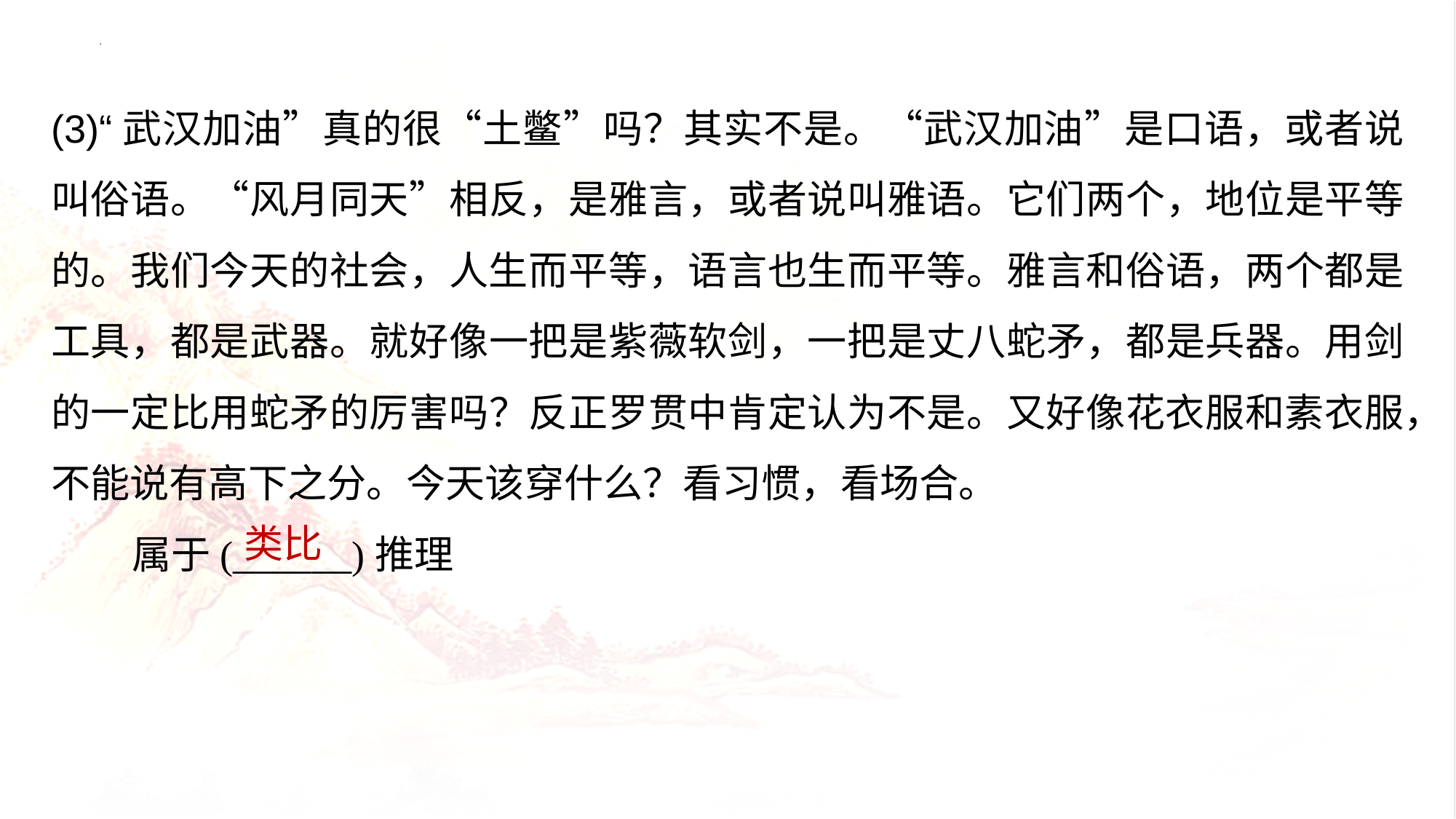

(3)“武汉加油”真的很“土鳖”吗？其实不是。“武汉加油”是口语，或者说叫俗语。“风月同天”相反，是雅言，或者说叫雅语。它们两个，地位是平等的。我们今天的社会，人生而平等，语言也生而平等。雅言和俗语，两个都是工具，都是武器。就好像一把是紫薇软剑，一把是丈八蛇矛，都是兵器。用剑的一定比用蛇矛的厉害吗？反正罗贯中肯定认为不是。又好像花衣服和素衣服，不能说有高下之分。今天该穿什么？看习惯，看场合。
        属于(______)推理
类比